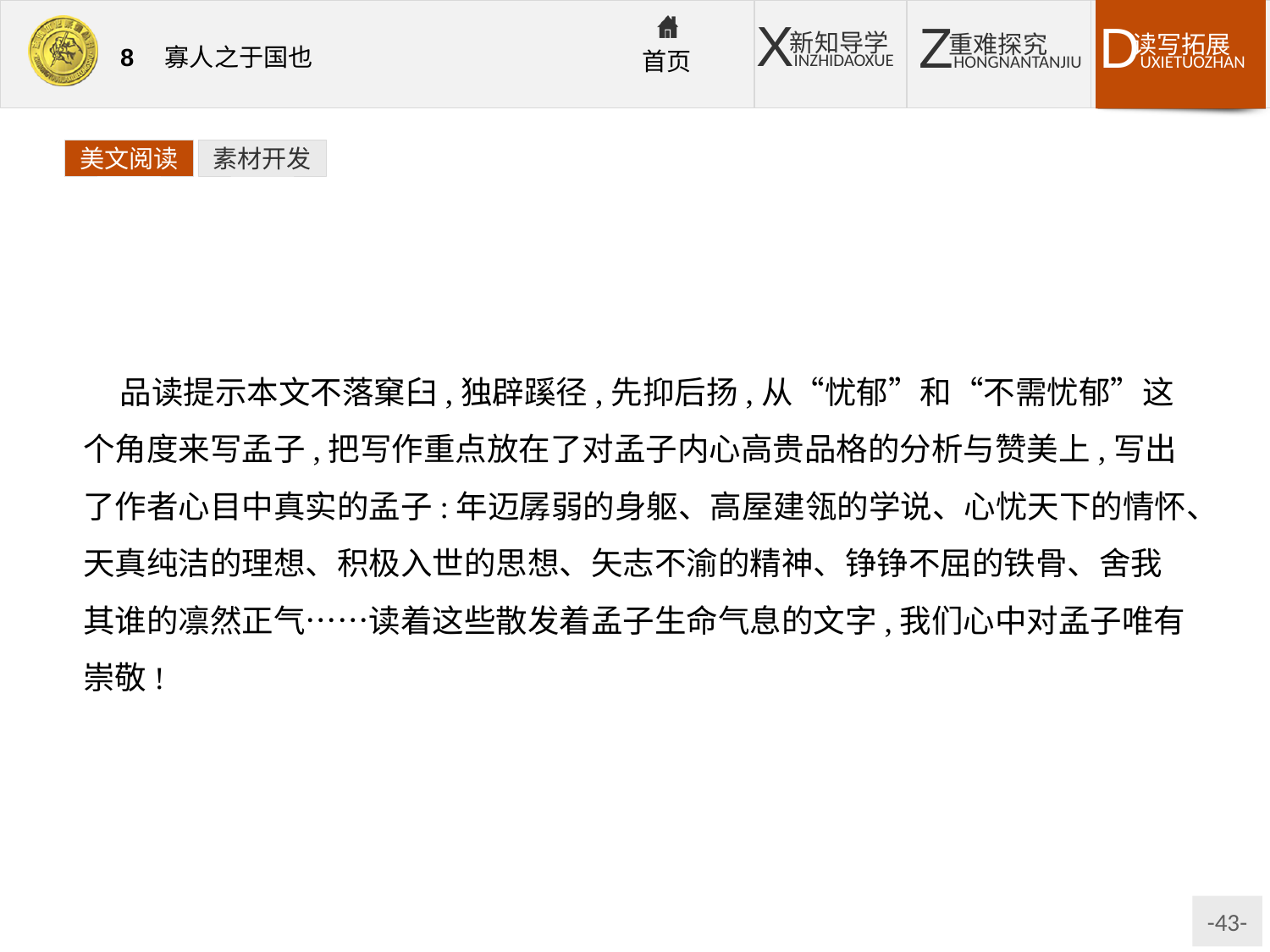

美文阅读
素材开发
品读提示本文不落窠臼,独辟蹊径,先抑后扬,从“忧郁”和“不需忧郁”这个角度来写孟子,把写作重点放在了对孟子内心高贵品格的分析与赞美上,写出了作者心目中真实的孟子:年迈孱弱的身躯、高屋建瓴的学说、心忧天下的情怀、天真纯洁的理想、积极入世的思想、矢志不渝的精神、铮铮不屈的铁骨、舍我其谁的凛然正气……读着这些散发着孟子生命气息的文字,我们心中对孟子唯有崇敬!